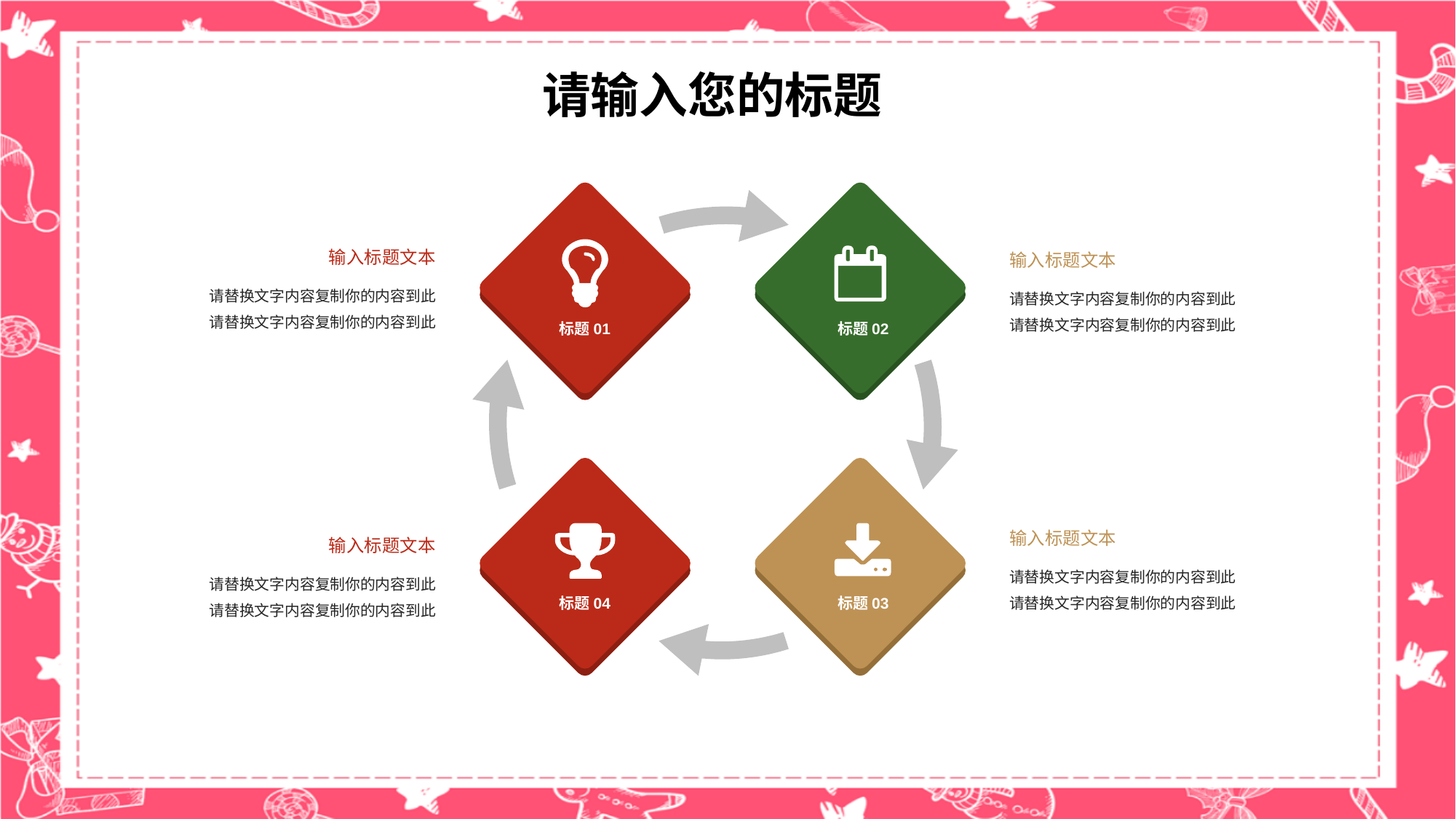

请输入您的标题

输入标题文本
请替换文字内容复制你的内容到此 请替换文字内容复制你的内容到此

标题01

输入标题文本
请替换文字内容复制你的内容到此 请替换文字内容复制你的内容到此

标题02

输入标题文本
请替换文字内容复制你的内容到此 请替换文字内容复制你的内容到此
标题04

输入标题文本
请替换文字内容复制你的内容到此 请替换文字内容复制你的内容到此

标题03